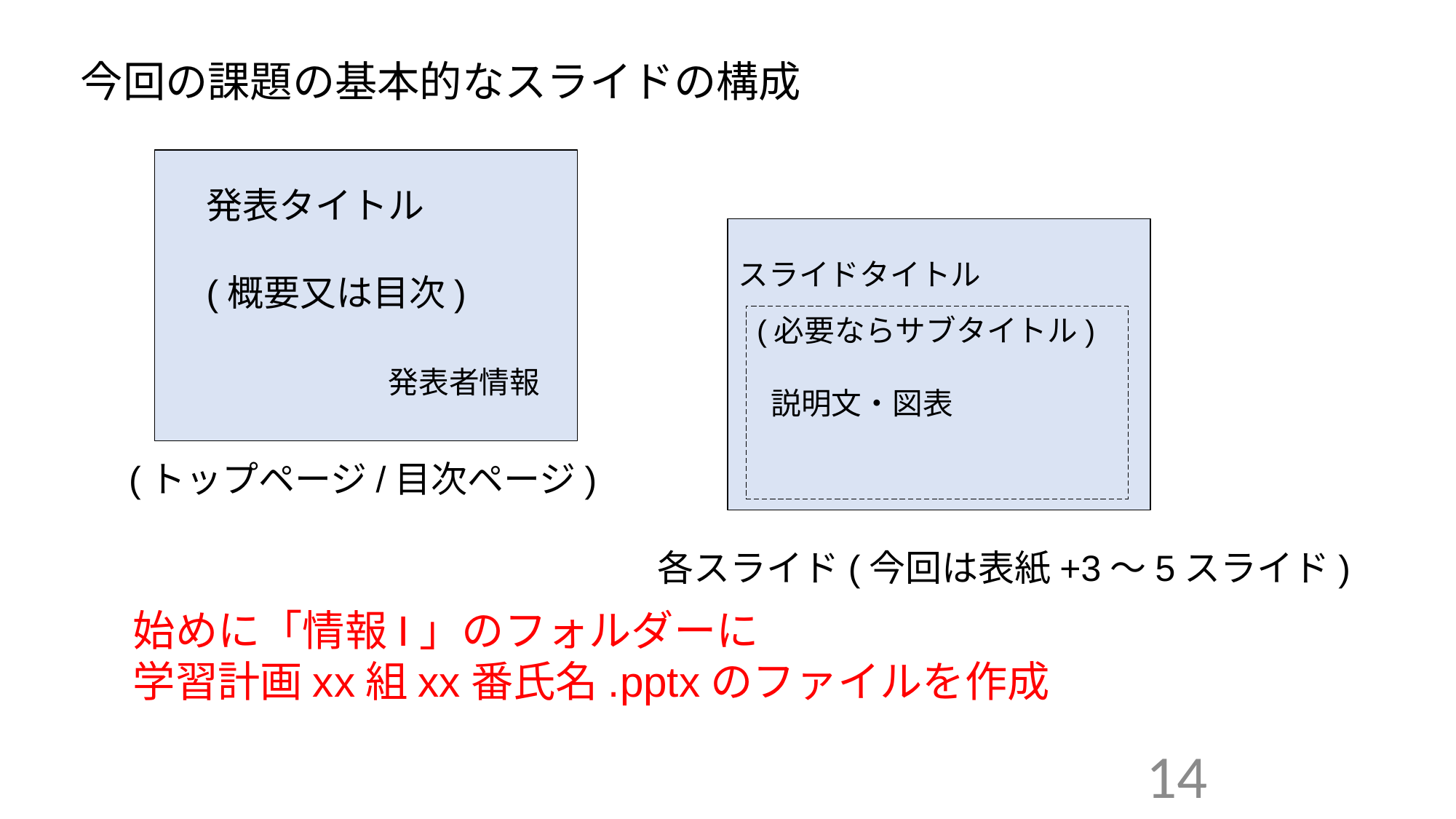

今回の課題の基本的なスライドの構成

発表タイトル
(概要又は目次)

　　　　　発表者情報

スライドタイトル
(必要ならサブタイトル)

 説明文・図表

(トップページ/目次ページ)
各スライド(今回は表紙+3～5スライド)
始めに「情報I」のフォルダーに
学習計画xx組xx番氏名.pptxのファイルを作成
14